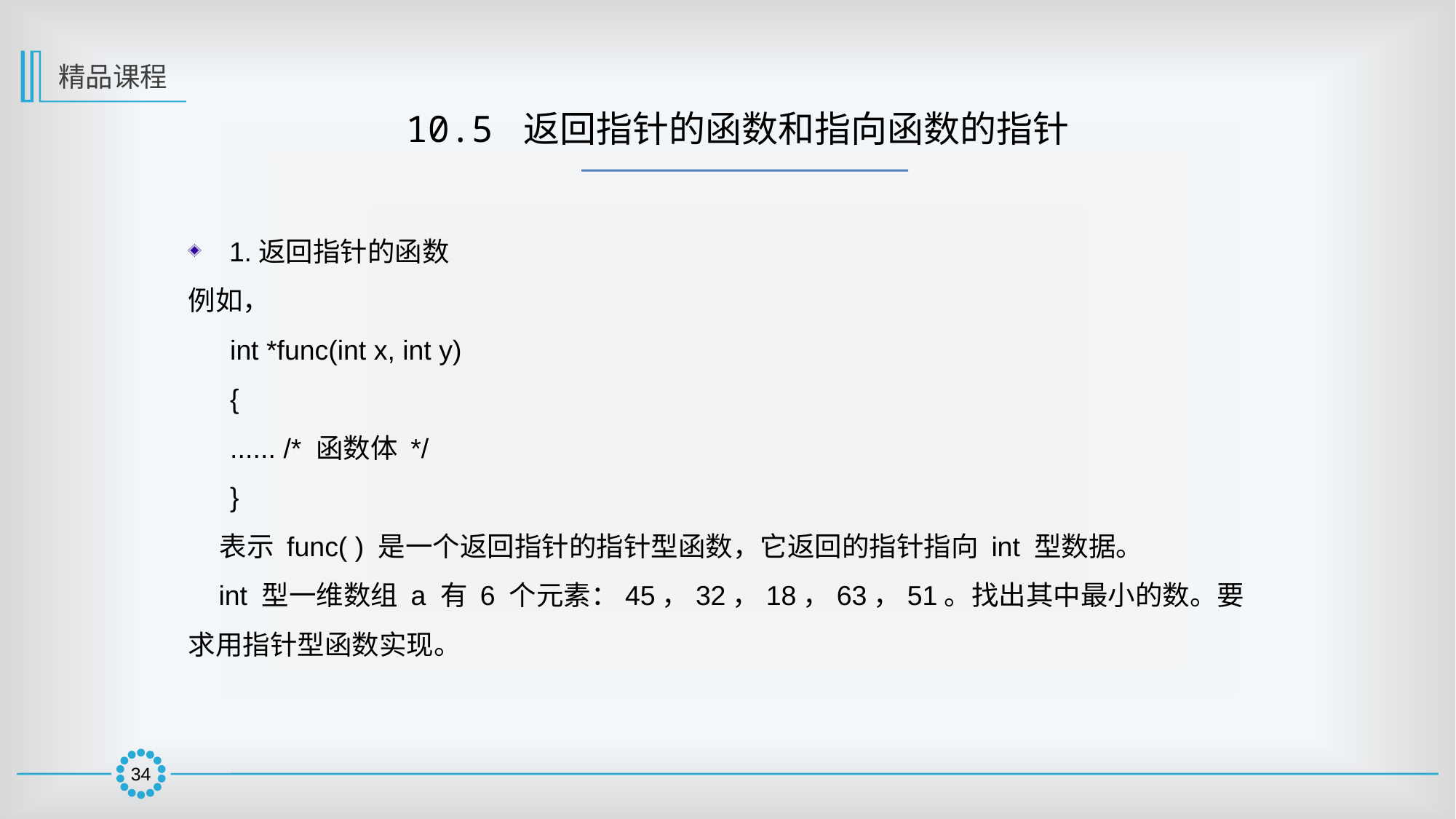

精品课程
10.5 返回指针的函数和指向函数的指针

1.返回指针的函数
例如，
int *func(int x, int y)
{
...... /* 函数体 */
}
    表示 func( ) 是一个返回指针的指针型函数，它返回的指针指向 int 型数据。
    int 型一维数组 a 有 6 个元素：45，32，18，63，51。找出其中最小的数。要求用指针型函数实现。

34